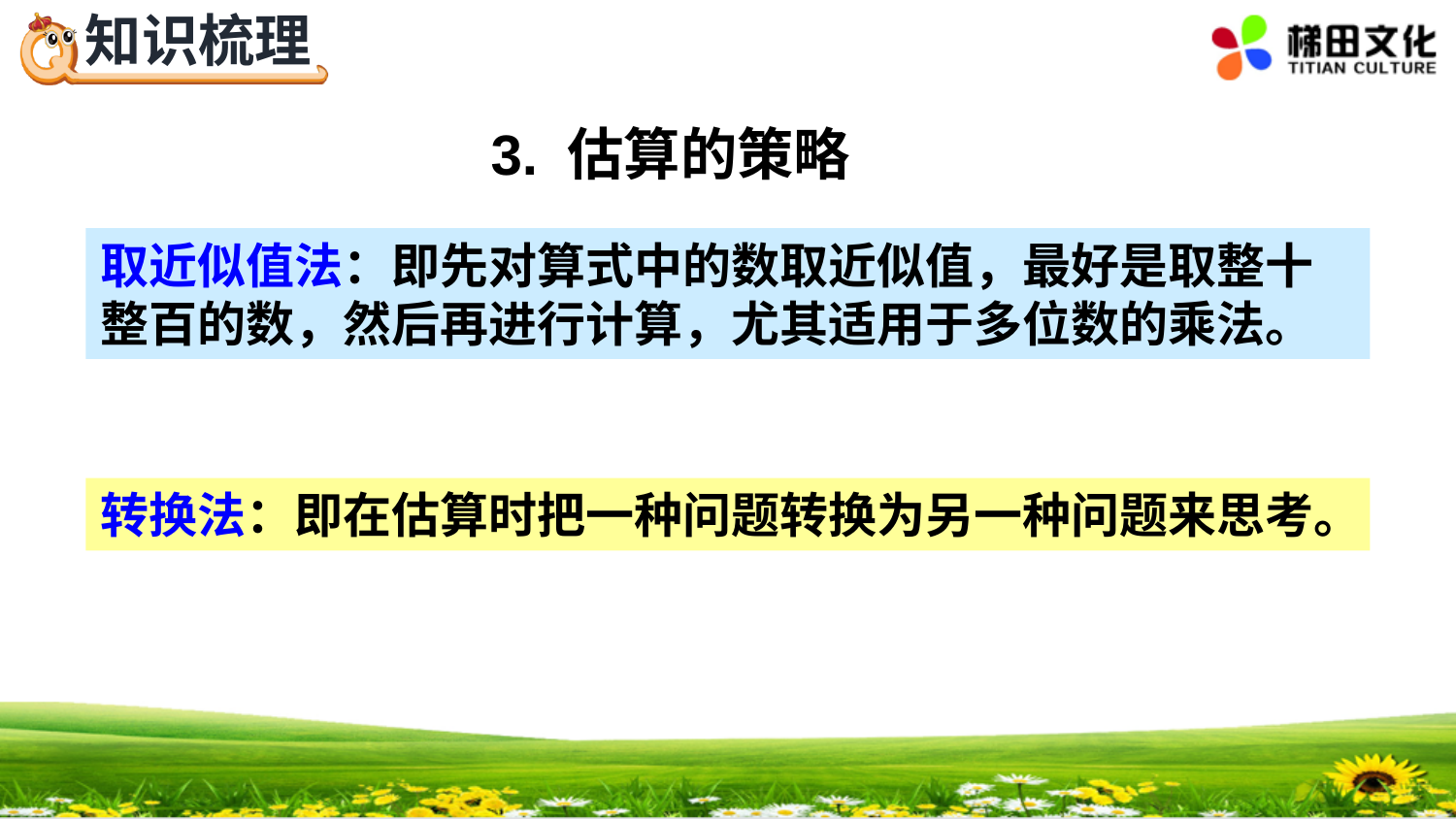

3. 估算的策略
取近似值法：即先对算式中的数取近似值，最好是取整十整百的数，然后再进行计算，尤其适用于多位数的乘法。
转换法：即在估算时把一种问题转换为另一种问题来思考。